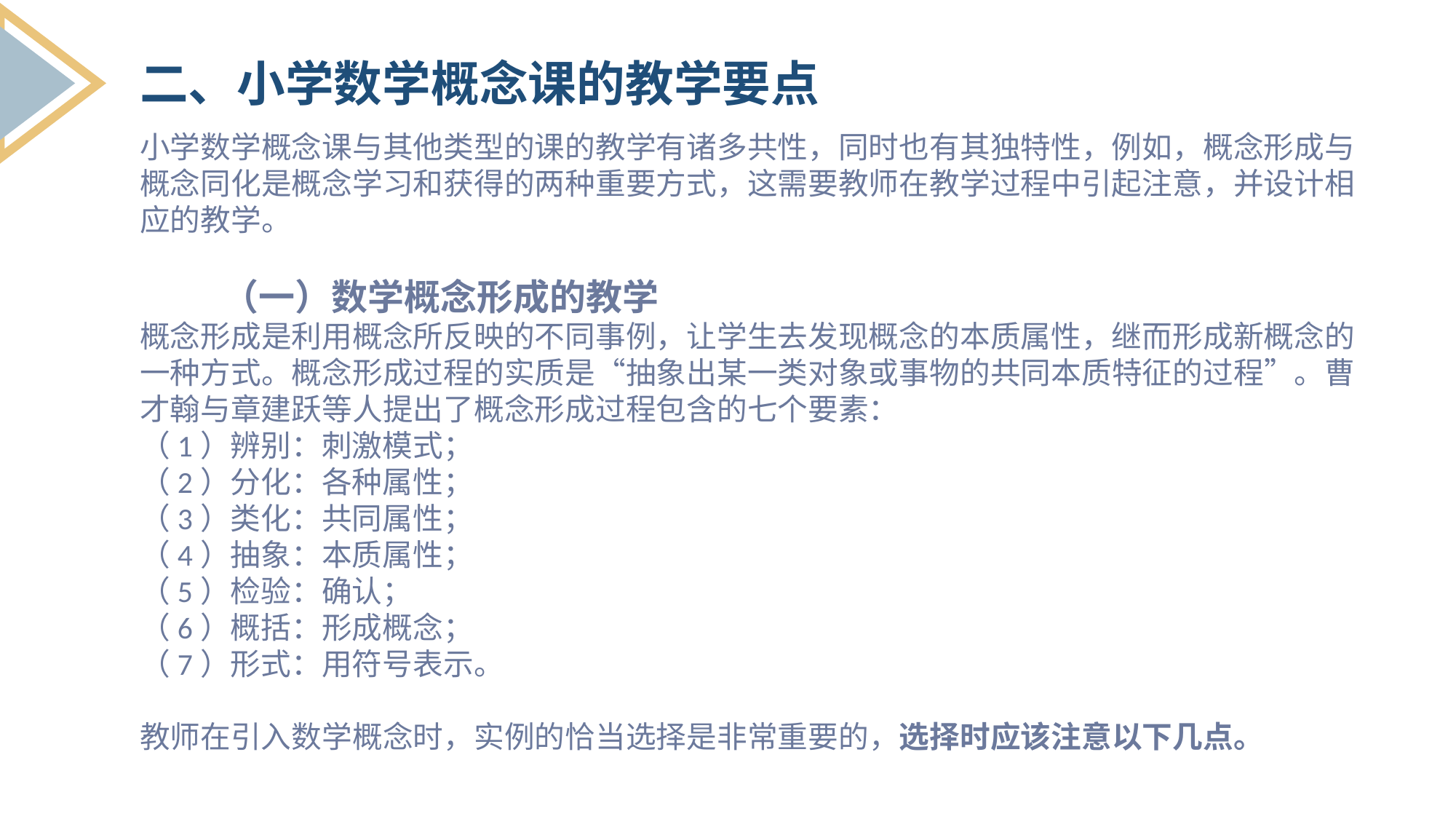

二、小学数学概念课的教学要点
小学数学概念课与其他类型的课的教学有诸多共性，同时也有其独特性，例如，概念形成与概念同化是概念学习和获得的两种重要方式，这需要教师在教学过程中引起注意，并设计相应的教学。

         （一）数学概念形成的教学
概念形成是利用概念所反映的不同事例，让学生去发现概念的本质属性，继而形成新概念的一种方式。概念形成过程的实质是“抽象出某一类对象或事物的共同本质特征的过程”。曹才翰与章建跃等人提出了概念形成过程包含的七个要素：
（1）辨别：刺激模式；
（2）分化：各种属性；
（3）类化：共同属性；
（4）抽象：本质属性；
（5）检验：确认；
（6）概括：形成概念；
（7）形式：用符号表示。

教师在引入数学概念时，实例的恰当选择是非常重要的，选择时应该注意以下几点。